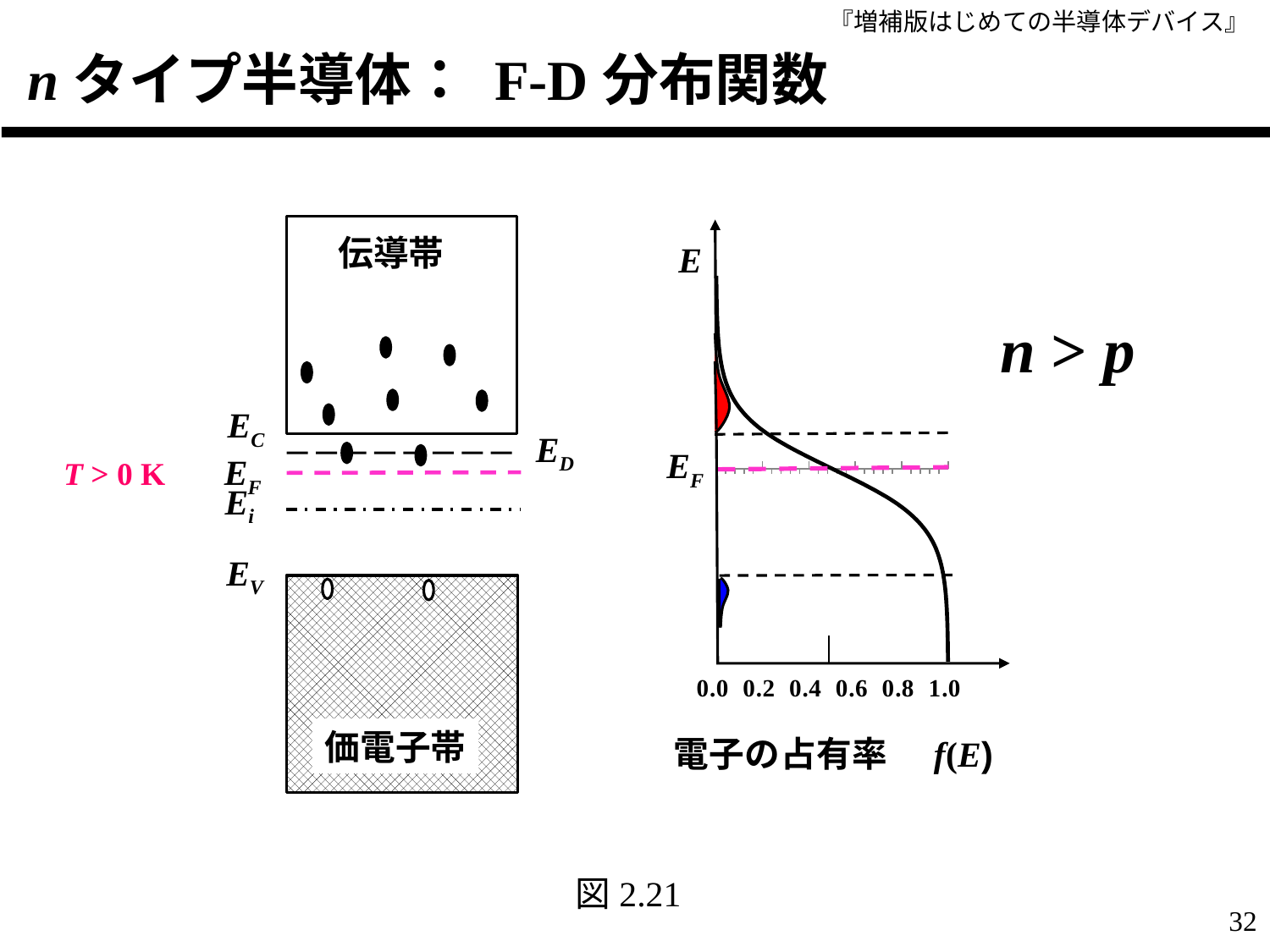

nタイプ半導体： F-D分布関数

伝導帯

EC

ED

EF

Ei
EV

価電子帯

E
EF

### Chart

| Category | 1000 |
|---|---|

n > p
T > 0 K
図2.21
32